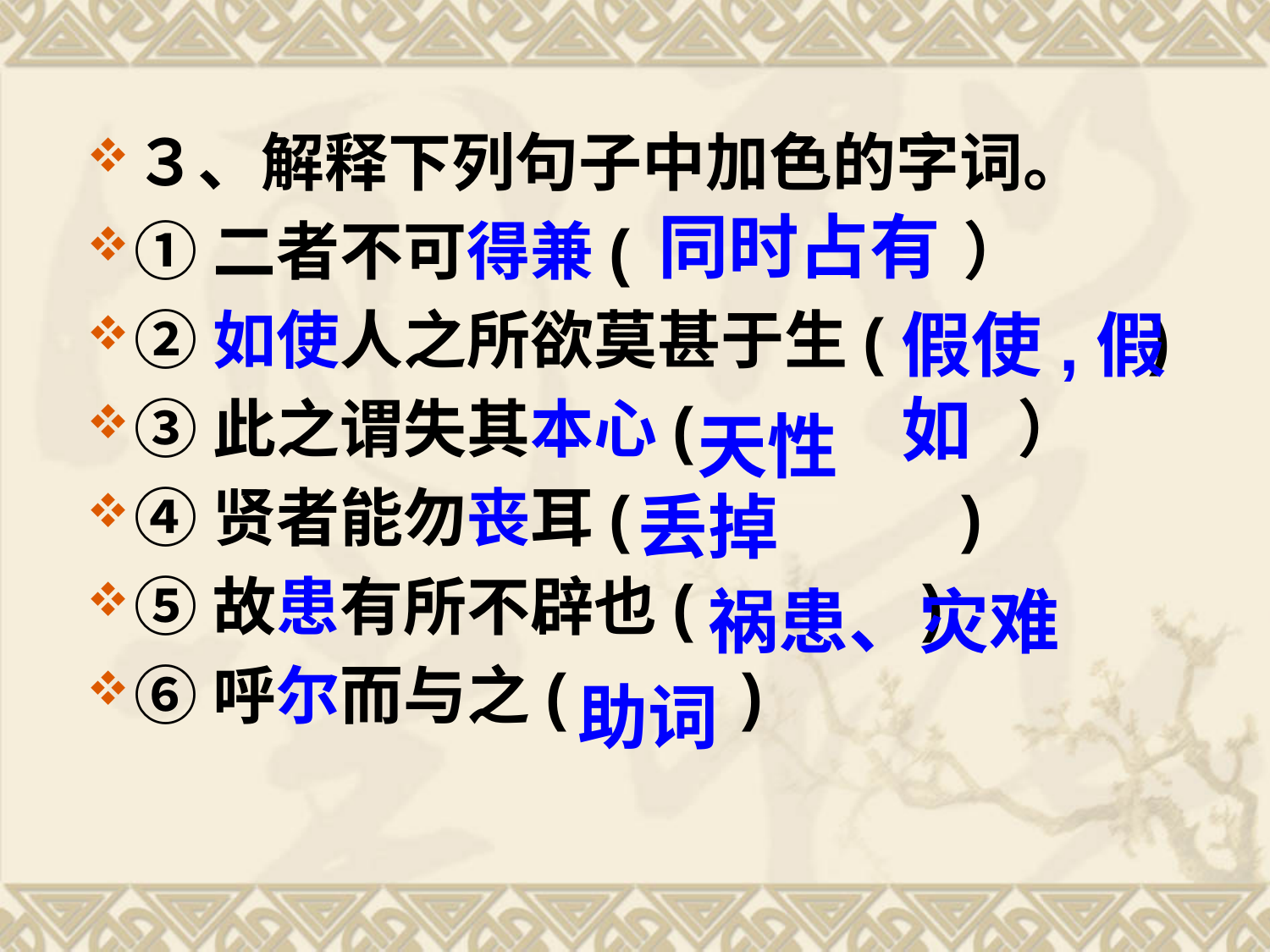

３、解释下列句子中加色的字词。
①二者不可得兼(　　　　　）
②如使人之所欲莫甚于生(  　    　 )
③此之谓失其本心(	　　    　）
④贤者能勿丧耳(   　　   　 )
⑤故患有所不辟也(             )
⑥呼尔而与之(          )
同时占有
假使,假如
天性
丢掉
祸患、灾难
助词